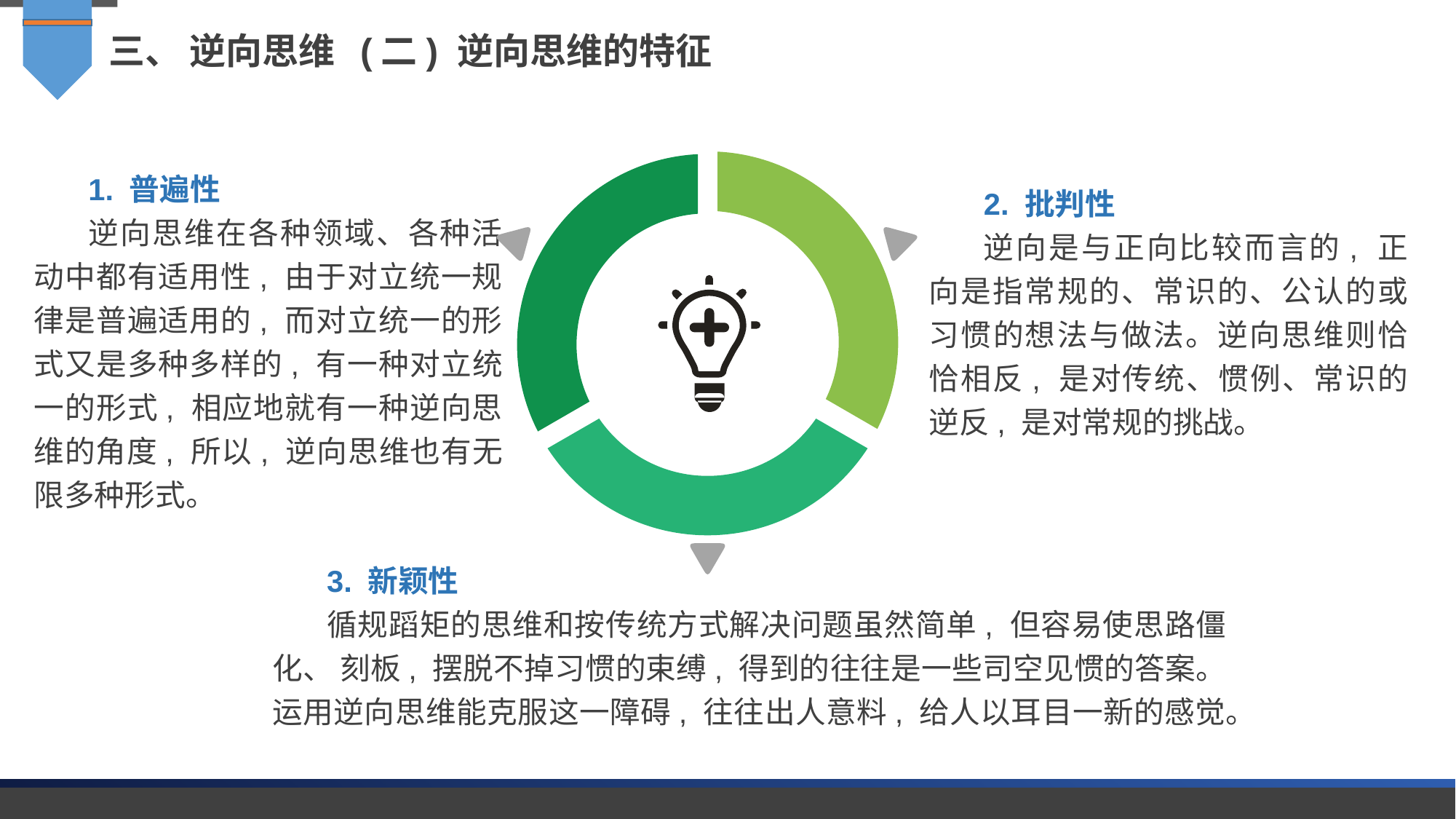

三、 逆向思维  (二) 逆向思维的特征

1. 普遍性
逆向思维在各种领域、各种活动中都有适用性, 由于对立统一规律是普遍适用的, 而对立统一的形式又是多种多样的, 有一种对立统一的形式, 相应地就有一种逆向思维的角度, 所以, 逆向思维也有无限多种形式。
2. 批判性
逆向是与正向比较而言的, 正向是指常规的、常识的、公认的或习惯的想法与做法。逆向思维则恰恰相反, 是对传统、惯例、常识的逆反, 是对常规的挑战。

3. 新颖性
循规蹈矩的思维和按传统方式解决问题虽然简单, 但容易使思路僵化、 刻板, 摆脱不掉习惯的束缚, 得到的往往是一些司空见惯的答案。运用逆向思维能克服这一障碍, 往往出人意料, 给人以耳目一新的感觉。